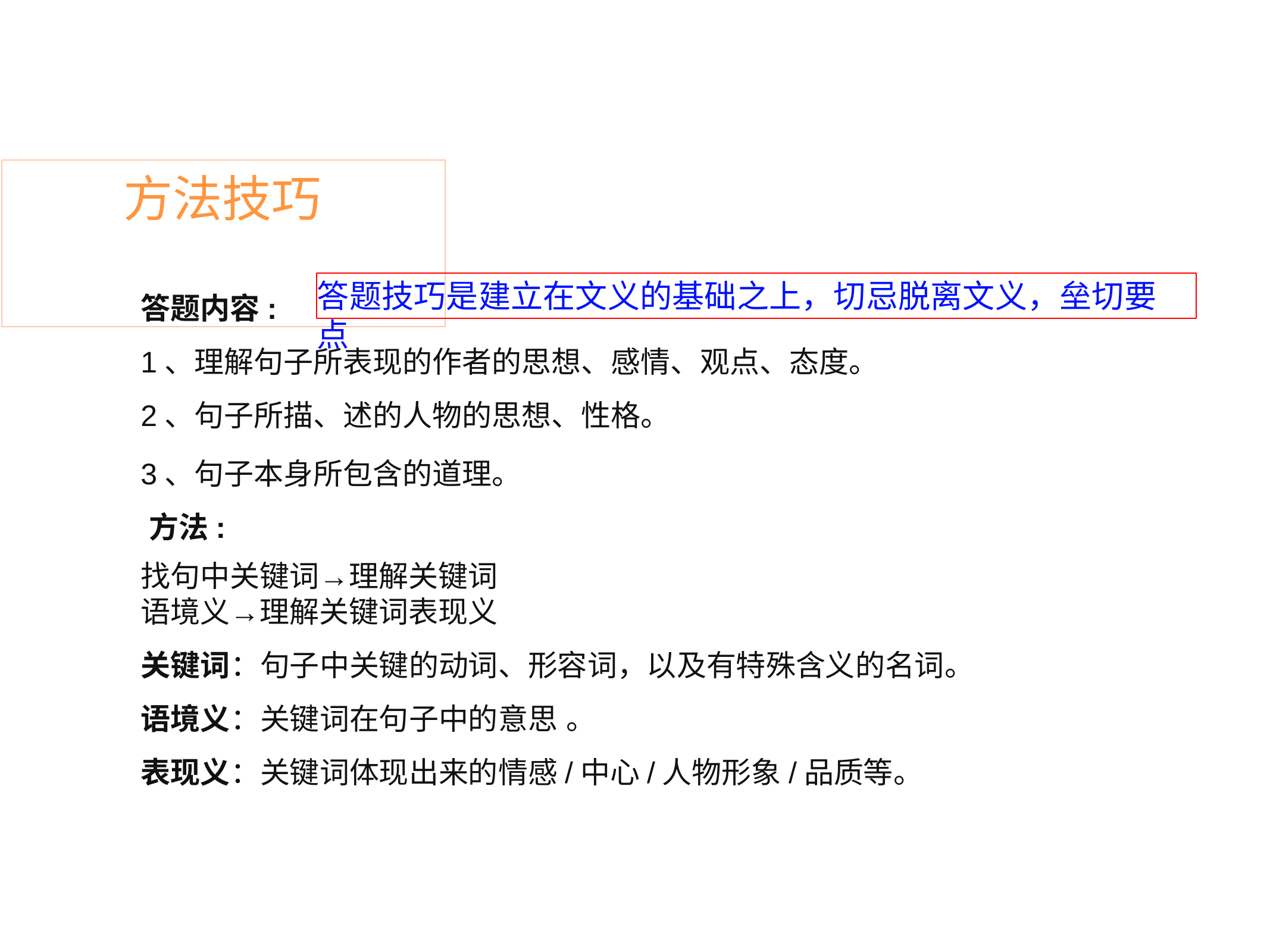

# 方法技巧

答题技巧是建立在文义的基础之上，切忌脱离文义，垒切要点
答题内容:
1、理解句子所表现的作者的思想、感情、观点、态度。
2、句子所描、述的人物的思想、性格。
3、句子本身所包含的道理。 方法:
找句中关键词→理解关键词语境义→理解关键词表现义
关键词：句子中关键的动词、形容词，以及有特殊含义的名词。 语境义：关键词在句子中的意思 。
表现义：关键词体现出来的情感/中心/人物形象/品质等。